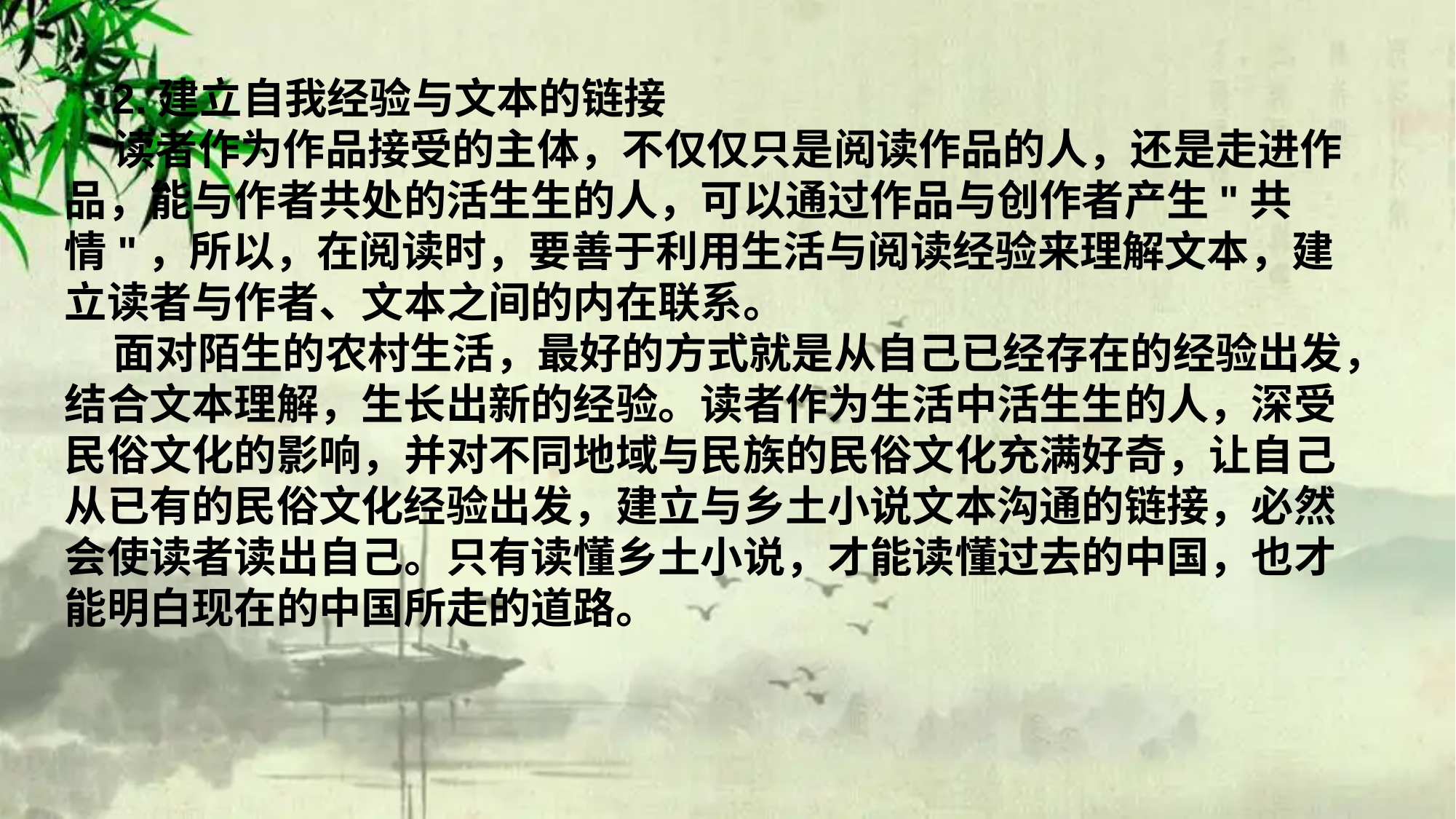

2.建立自我经验与文本的链接
    读者作为作品接受的主体，不仅仅只是阅读作品的人，还是走进作品，能与作者共处的活生生的人，可以通过作品与创作者产生"共情"，所以，在阅读时，要善于利用生活与阅读经验来理解文本，建立读者与作者、文本之间的内在联系。
    面对陌生的农村生活，最好的方式就是从自己已经存在的经验出发，结合文本理解，生长出新的经验。读者作为生活中活生生的人，深受民俗文化的影响，并对不同地域与民族的民俗文化充满好奇，让自己从已有的民俗文化经验出发，建立与乡土小说文本沟通的链接，必然会使读者读出自己。只有读懂乡土小说，才能读懂过去的中国，也才能明白现在的中国所走的道路。